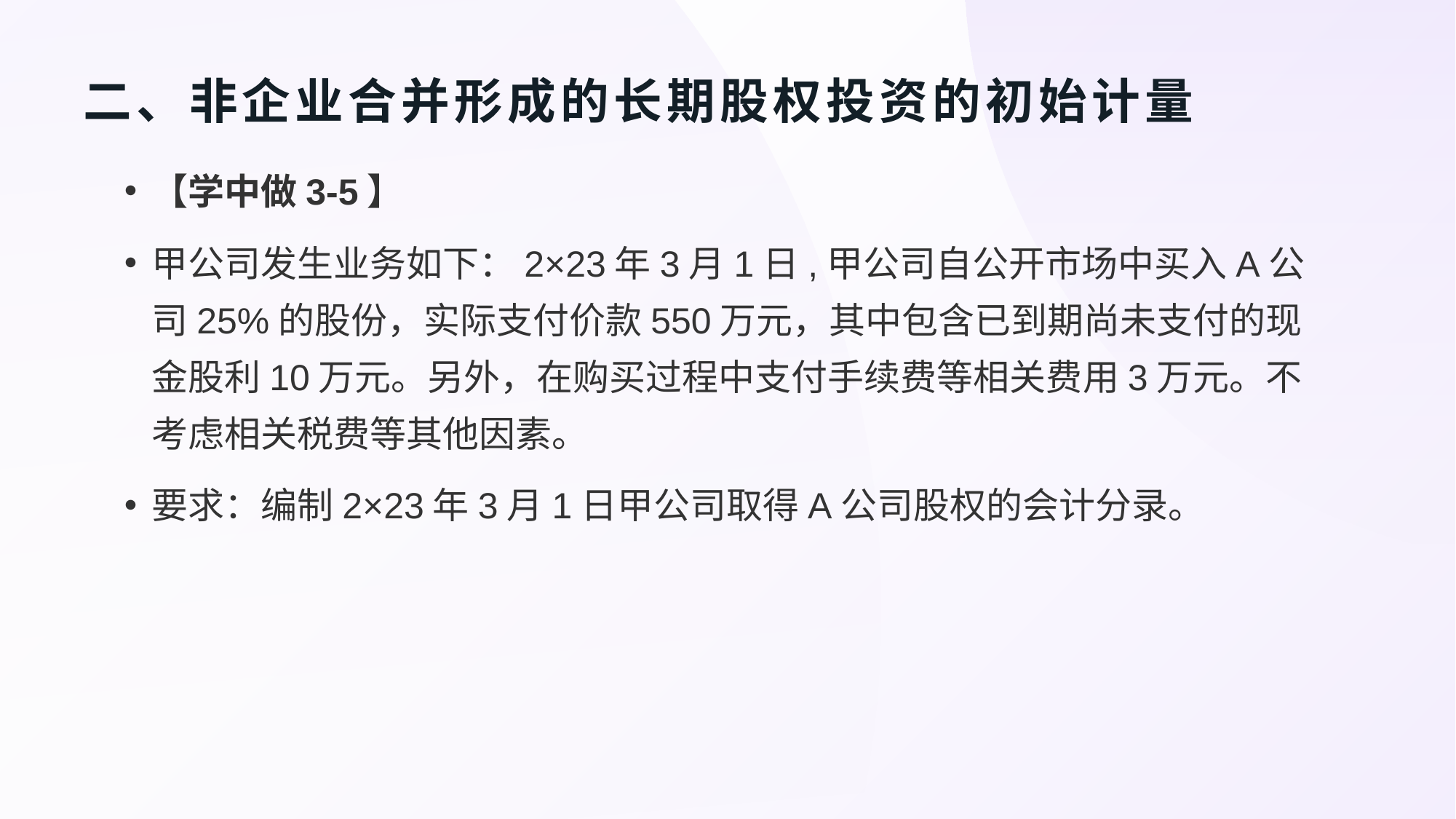

# 二、非企业合并形成的长期股权投资的初始计量
【学中做3-5】
甲公司发生业务如下：2×23年3月1日,甲公司自公开市场中买入A公司25%的股份，实际支付价款550万元，其中包含已到期尚未支付的现金股利10万元。另外，在购买过程中支付手续费等相关费用3万元。不考虑相关税费等其他因素。
要求：编制2×23年3月1日甲公司取得A公司股权的会计分录。